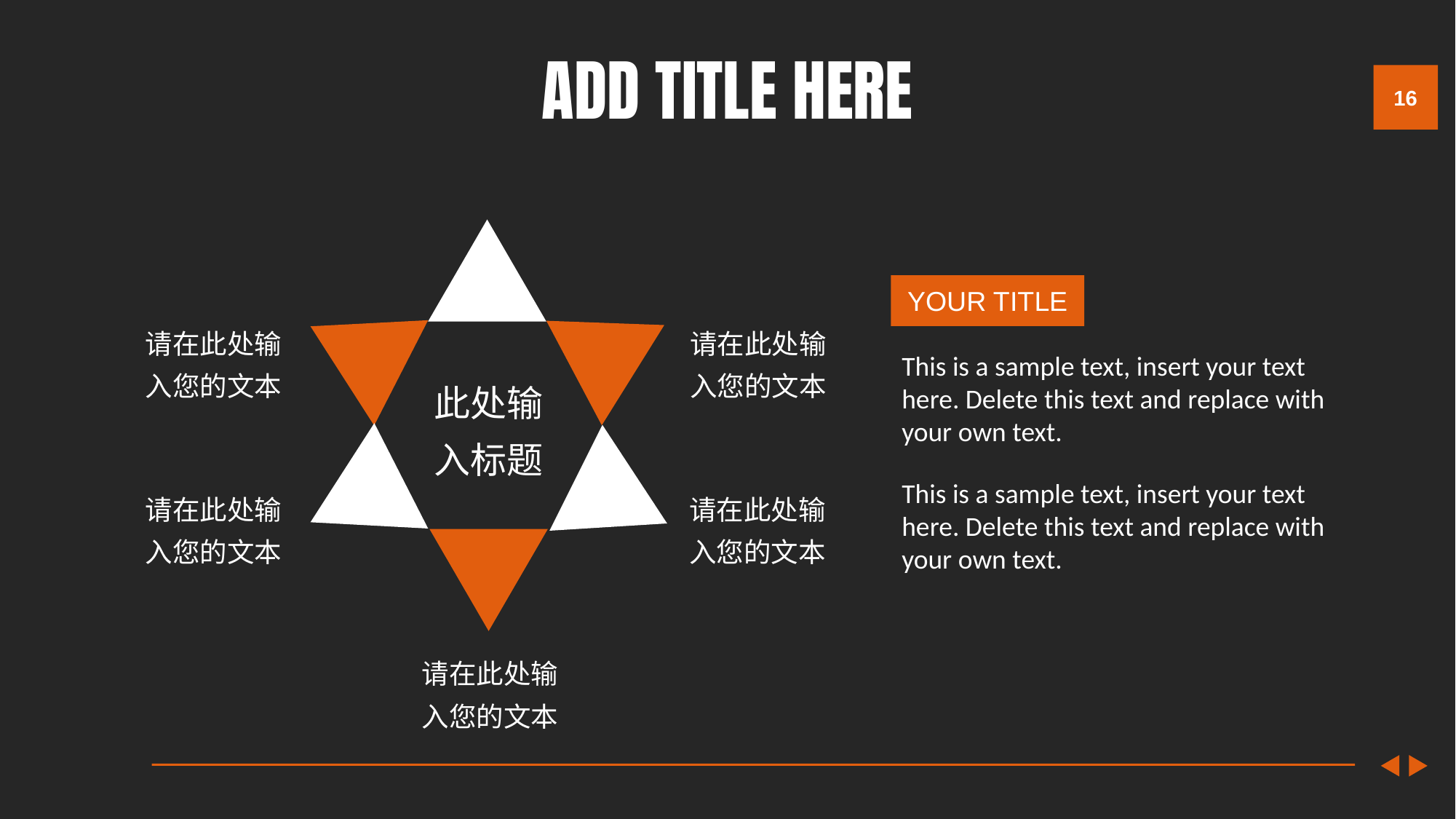

# ADD TITLE HERE

YOUR TITLE

请在此处输入您的文本
请在此处输入您的文本
This is a sample text, insert your text here. Delete this text and replace with your own text.
此处输
入标题

This is a sample text, insert your text here. Delete this text and replace with your own text.
请在此处输入您的文本
请在此处输入您的文本

请在此处输入您的文本